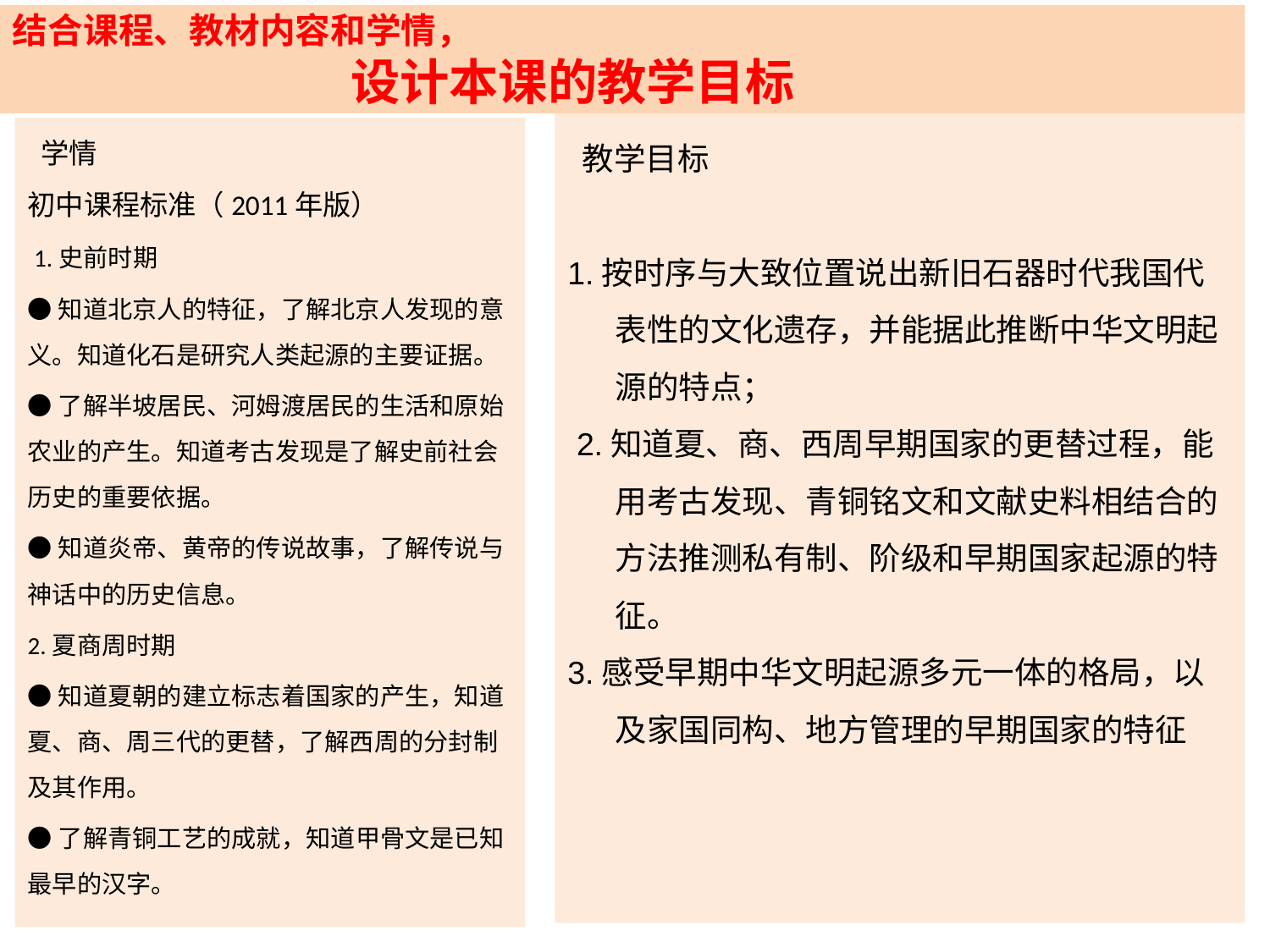

结合课程、教材内容和学情，
                                         设计本课的教学目标
 教学目标

1.按时序与大致位置说出新旧石器时代我国代表性的文化遗存，并能据此推断中华文明起源的特点；
 2.知道夏、商、西周早期国家的更替过程，能用考古发现、青铜铭文和文献史料相结合的方法推测私有制、阶级和早期国家起源的特征。
3.感受早期中华文明起源多元一体的格局，以及家国同构、地方管理的早期国家的特征
 学情
初中课程标准（2011年版）
 1.史前时期
●知道北京人的特征，了解北京人发现的意义。知道化石是研究人类起源的主要证据。
●了解半坡居民、河姆渡居民的生活和原始农业的产生。知道考古发现是了解史前社会历史的重要依据。
●知道炎帝、黄帝的传说故事，了解传说与神话中的历史信息。
2.夏商周时期
●知道夏朝的建立标志着国家的产生，知道夏、商、周三代的更替，了解西周的分封制及其作用。
●了解青铜工艺的成就，知道甲骨文是已知最早的汉字。